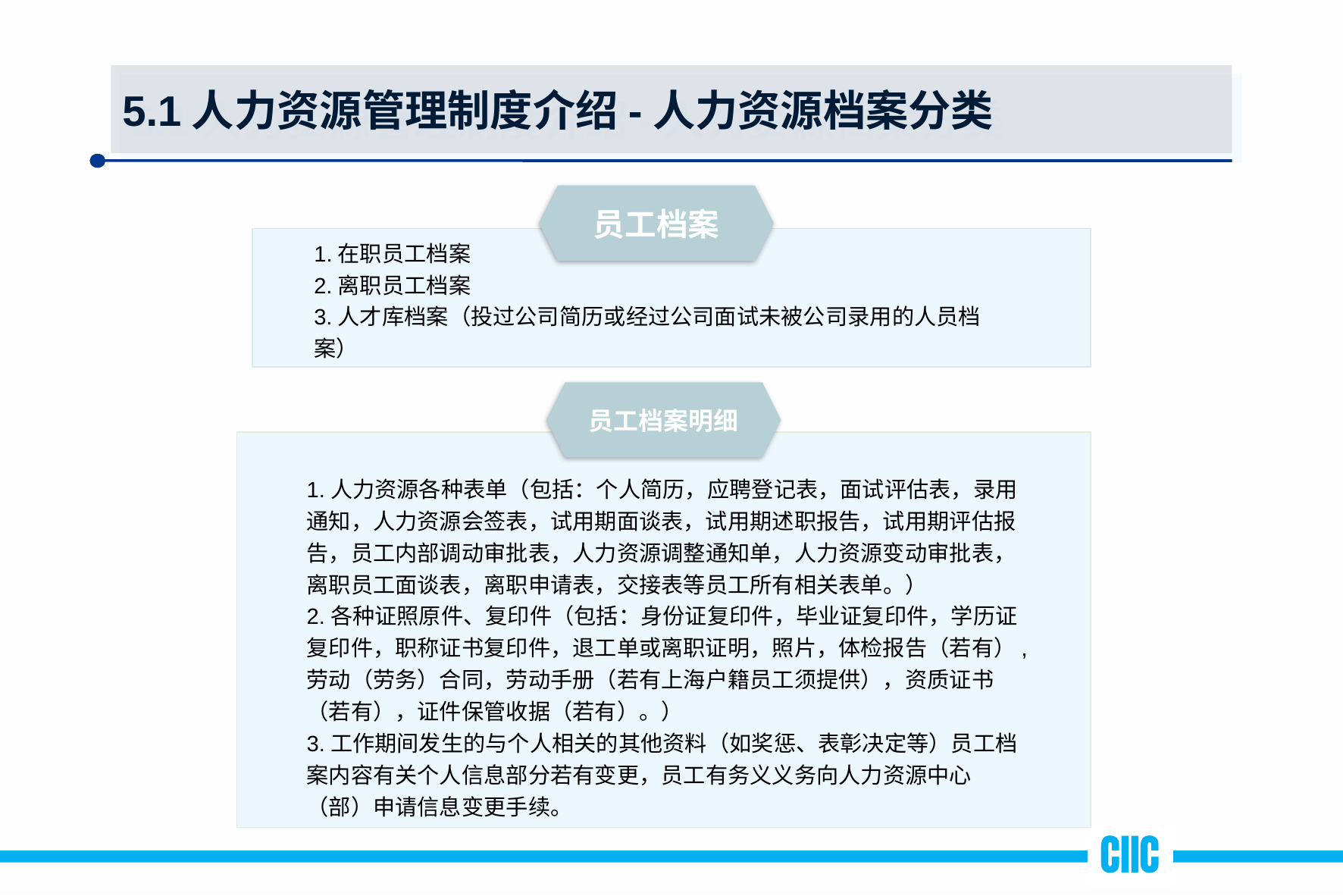

5.1人力资源管理制度介绍-人力资源档案分类

员工档案

1.在职员工档案
2.离职员工档案
3.人才库档案（投过公司简历或经过公司面试未被公司录用的人员档案）
员工档案明细

1.人力资源各种表单（包括：个人简历，应聘登记表，面试评估表，录用通知，人力资源会签表，试用期面谈表，试用期述职报告，试用期评估报告，员工内部调动审批表，人力资源调整通知单，人力资源变动审批表，离职员工面谈表，离职申请表，交接表等员工所有相关表单。）
2.各种证照原件、复印件（包括：身份证复印件，毕业证复印件，学历证复印件，职称证书复印件，退工单或离职证明，照片，体检报告（若有）,劳动（劳务）合同，劳动手册（若有上海户籍员工须提供），资质证书（若有），证件保管收据（若有）。）
3.工作期间发生的与个人相关的其他资料（如奖惩、表彰决定等）员工档案内容有关个人信息部分若有变更，员工有务义义务向人力资源中心（部）申请信息变更手续。